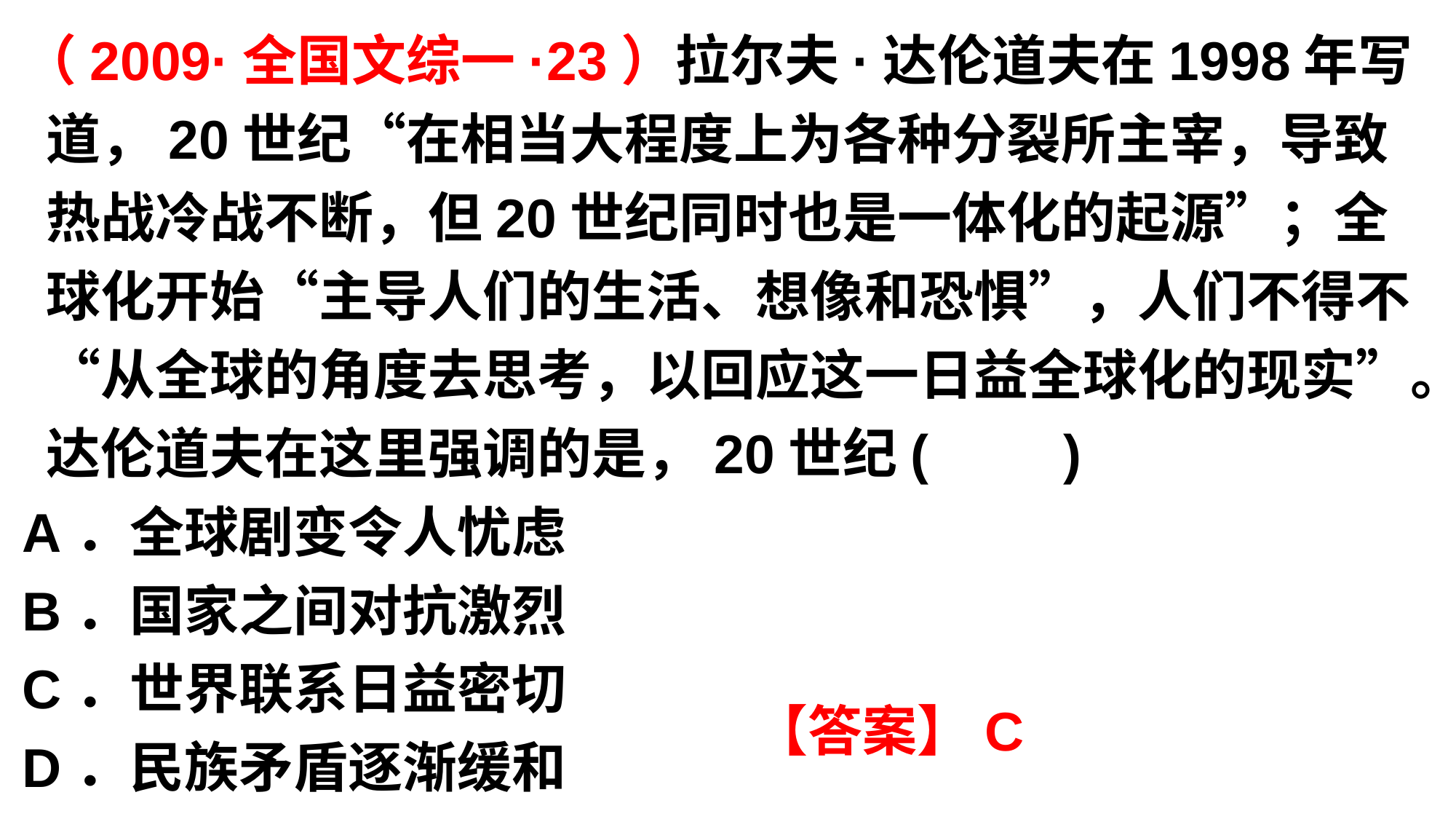

（2009·全国文综一·23）拉尔夫·达伦道夫在1998年写道，20世纪“在相当大程度上为各种分裂所主宰，导致热战冷战不断，但20世纪同时也是一体化的起源”；全球化开始“主导人们的生活、想像和恐惧”，人们不得不“从全球的角度去思考，以回应这一日益全球化的现实”。达伦道夫在这里强调的是，20世纪(　　)
A．全球剧变令人忧虑
B．国家之间对抗激烈
C．世界联系日益密切
D．民族矛盾逐渐缓和
【答案】C